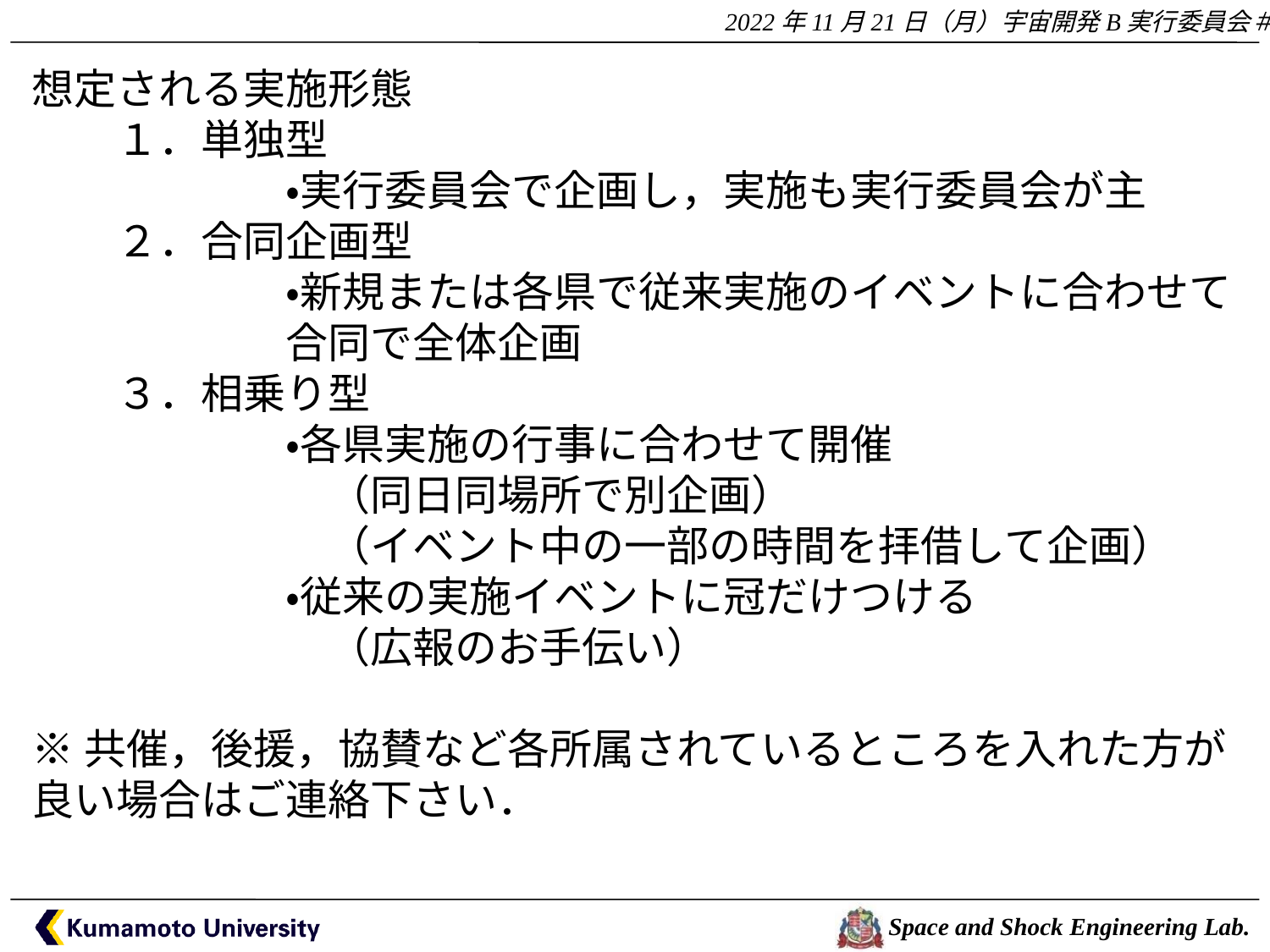

想定される実施形態
　　１．単独型
　　　　　　・実行委員会で企画し，実施も実行委員会が主
　　２．合同企画型
　　　　　　・新規または各県で従来実施のイベントに合わせて
　　　　　　合同で全体企画
　　３．相乗り型
　　　　　　・各県実施の行事に合わせて開催
　　　　　　　（同日同場所で別企画）
　　　　　　　（イベント中の一部の時間を拝借して企画）
　　　　　　・従来の実施イベントに冠だけつける
　　　　　　　（広報のお手伝い）

※共催，後援，協賛など各所属されているところを入れた方が良い場合はご連絡下さい．